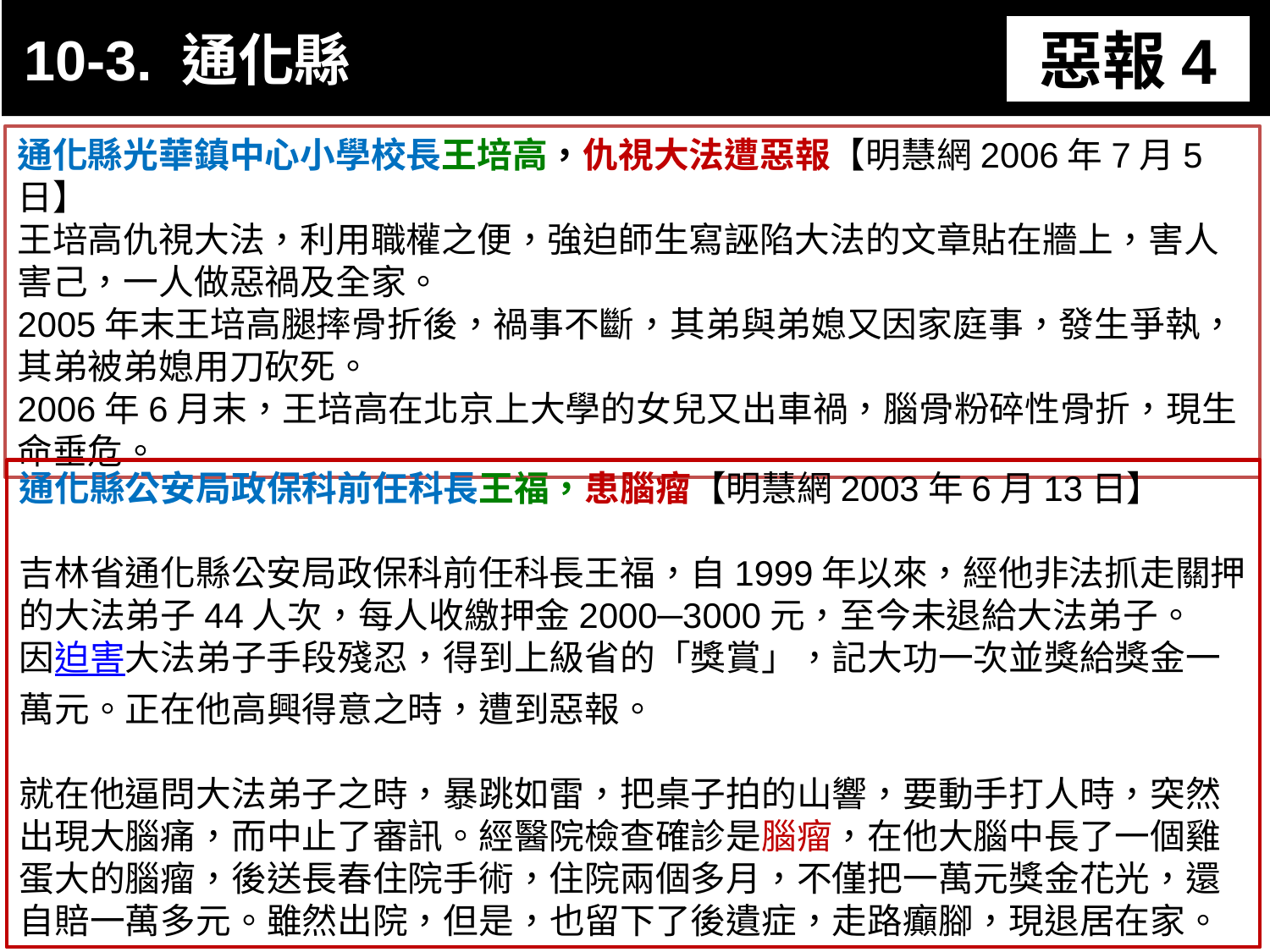

10-3. 通化縣

惡報4
11-3. XX市官員惡報實例
通化縣光華鎮中心小學校長王培高，仇視大法遭惡報【明慧網2006年7月5日】
王培高仇視大法，利用職權之便，強迫師生寫誣陷大法的文章貼在牆上，害人害己，一人做惡禍及全家。
2005年末王培高腿摔骨折後，禍事不斷，其弟與弟媳又因家庭事，發生爭執，其弟被弟媳用刀砍死。
2006年6月末，王培高在北京上大學的女兒又出車禍，腦骨粉碎性骨折，現生命垂危。
通化縣公安局政保科前任科長王福，患腦瘤【明慧網2003年6月13日】

吉林省通化縣公安局政保科前任科長王福，自1999年以來，經他非法抓走關押的大法弟子44人次，每人收繳押金2000─3000元，至今未退給大法弟子。
因迫害大法弟子手段殘忍，得到上級省的「獎賞」，記大功一次並獎給獎金一萬元。正在他高興得意之時，遭到惡報。

就在他逼問大法弟子之時，暴跳如雷，把桌子拍的山響，要動手打人時，突然出現大腦痛，而中止了審訊。經醫院檢查確診是腦瘤，在他大腦中長了一個雞蛋大的腦瘤，後送長春住院手術，住院兩個多月，不僅把一萬元獎金花光，還自賠一萬多元。雖然出院，但是，也留下了後遺症，走路癲腳，現退居在家。